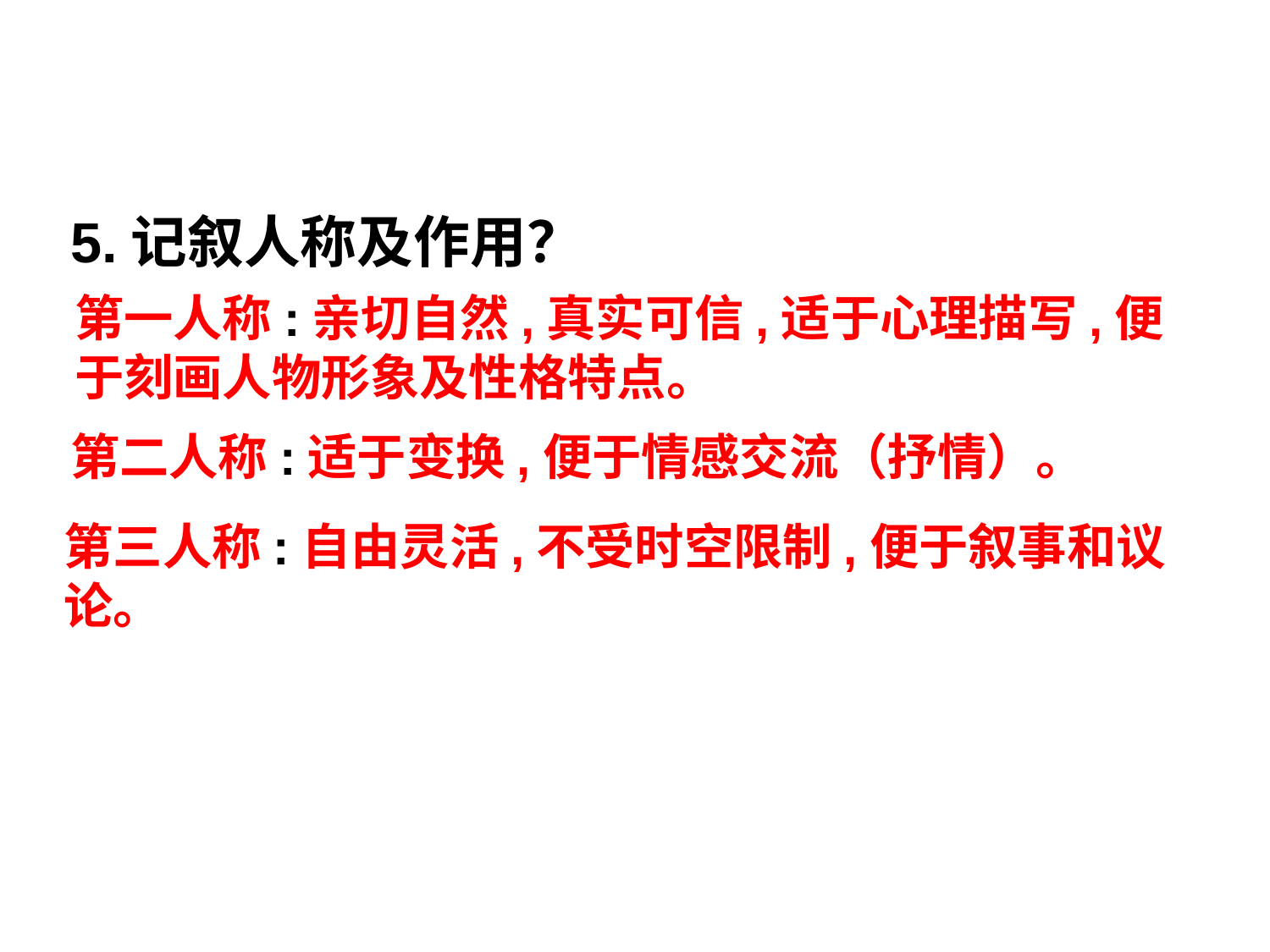

5.记叙人称及作用？
第一人称:亲切自然,真实可信,适于心理描写,便于刻画人物形象及性格特点。
第二人称:适于变换,便于情感交流（抒情）。
第三人称:自由灵活,不受时空限制,便于叙事和议论。